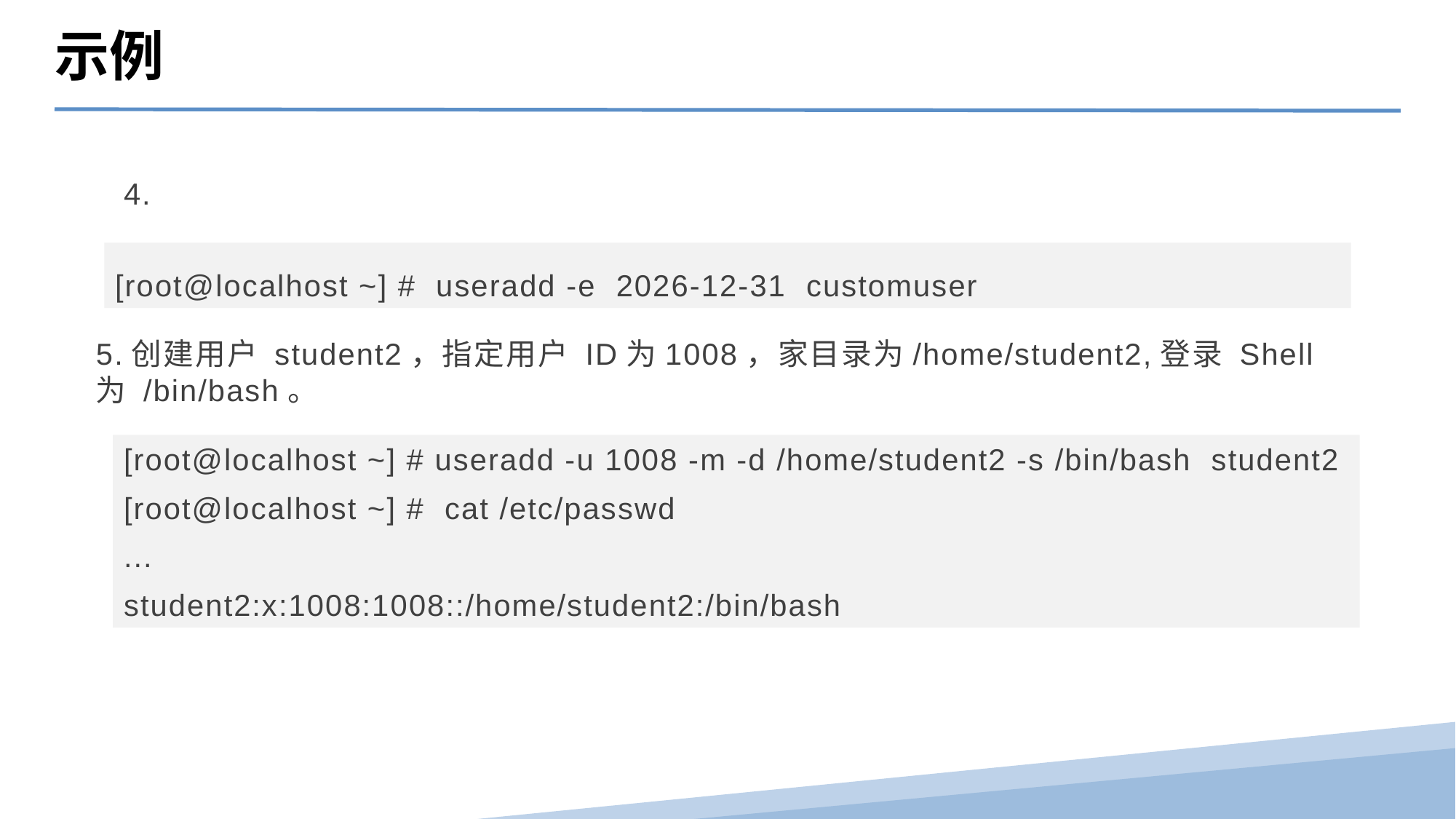

示例
4.
[root@localhost ~] #  useradd -e  2026-12-31  customuser
5.创建用户 student2，指定用户 ID为1008，家目录为/home/student2,登录 Shell 为 /bin/bash。
[root@localhost ~] # useradd -u 1008 -m -d /home/student2 -s /bin/bash  student2
[root@localhost ~] #  cat /etc/passwd
...
student2:x:1008:1008::/home/student2:/bin/bash